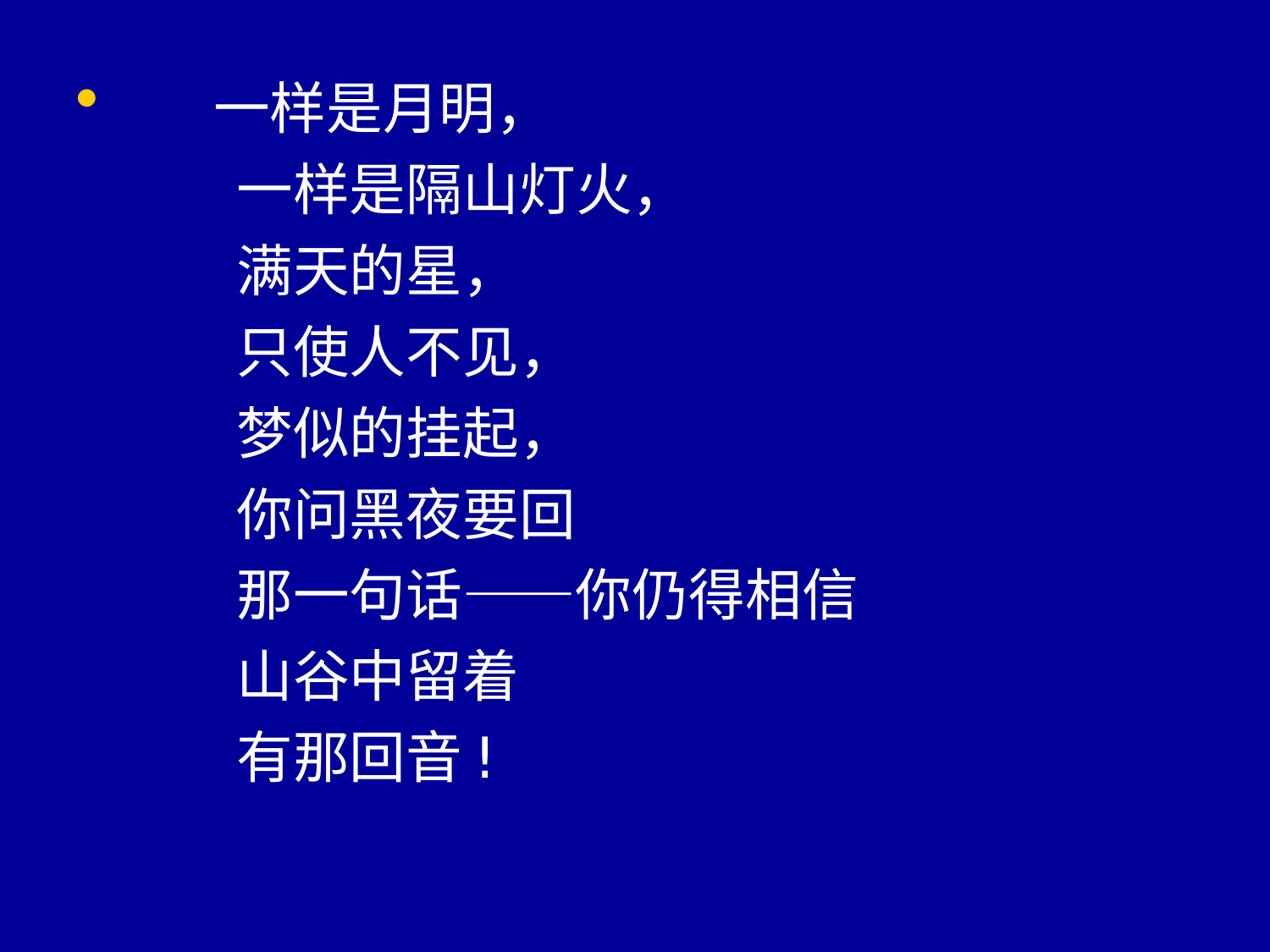

一样是月明，
　　一样是隔山灯火，
　　满天的星，
　　只使人不见，
　　梦似的挂起，
　　你问黑夜要回
　　那一句话——你仍得相信
　　山谷中留着
　　有那回音!